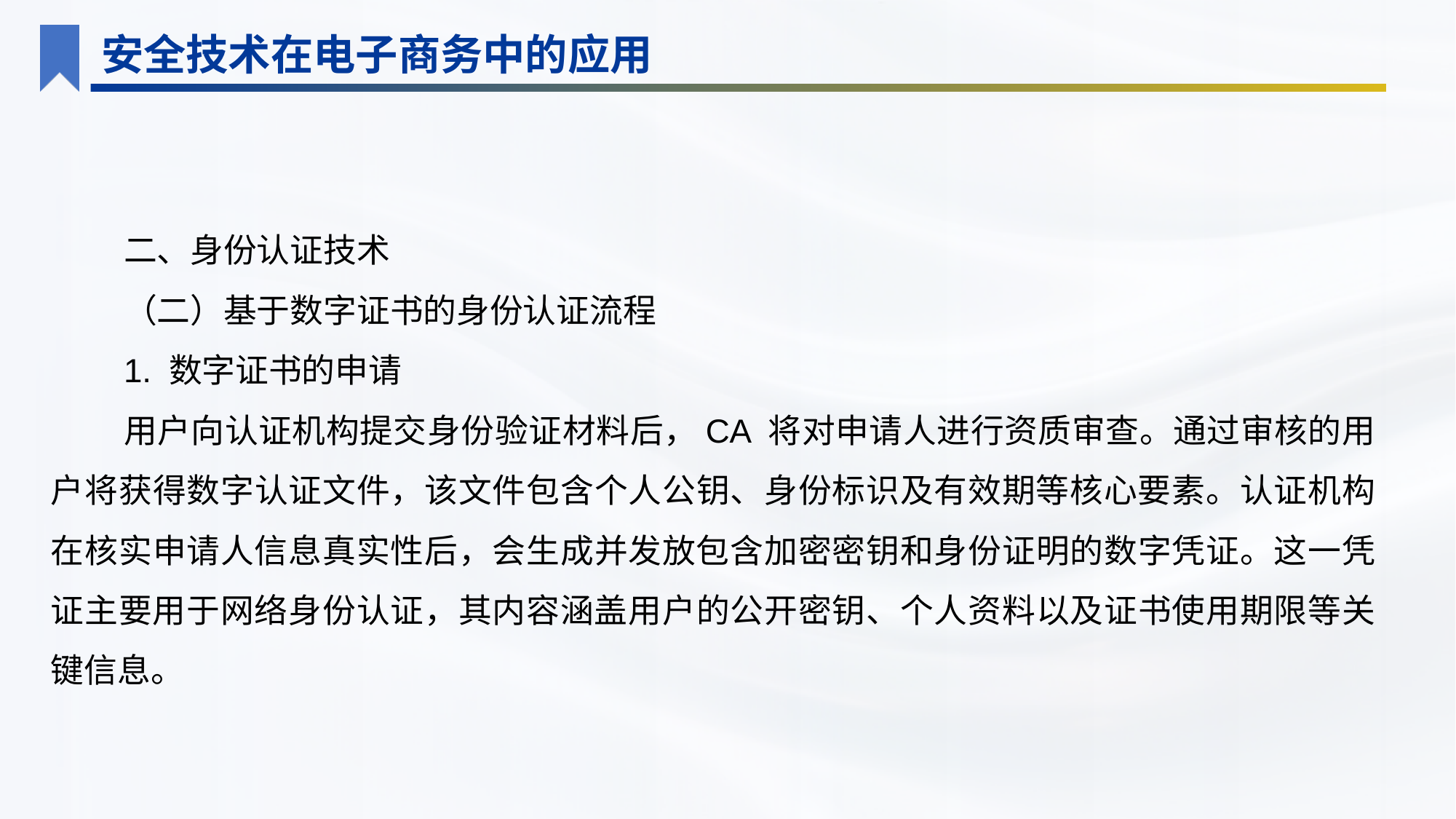

安全技术在电子商务中的应用
二、身份认证技术
（二）基于数字证书的身份认证流程
1. 数字证书的申请
用户向认证机构提交身份验证材料后，CA 将对申请人进行资质审查。通过审核的用户将获得数字认证文件，该文件包含个人公钥、身份标识及有效期等核心要素。认证机构在核实申请人信息真实性后，会生成并发放包含加密密钥和身份证明的数字凭证。这一凭证主要用于网络身份认证，其内容涵盖用户的公开密钥、个人资料以及证书使用期限等关键信息。